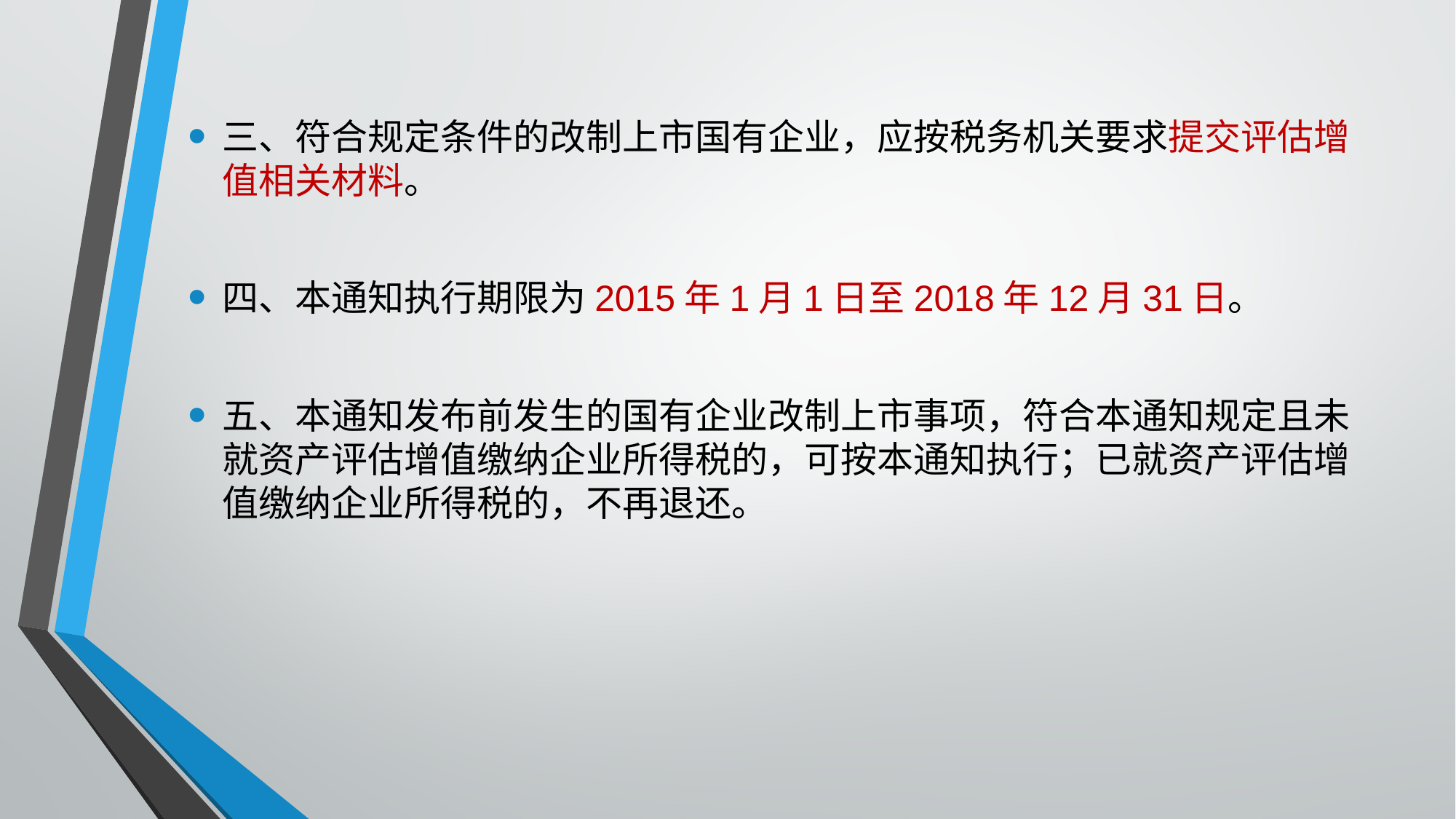

三、符合规定条件的改制上市国有企业，应按税务机关要求提交评估增值相关材料。

四、本通知执行期限为2015年1月1日至2018年12月31日。

五、本通知发布前发生的国有企业改制上市事项，符合本通知规定且未就资产评估增值缴纳企业所得税的，可按本通知执行；已就资产评估增值缴纳企业所得税的，不再退还。